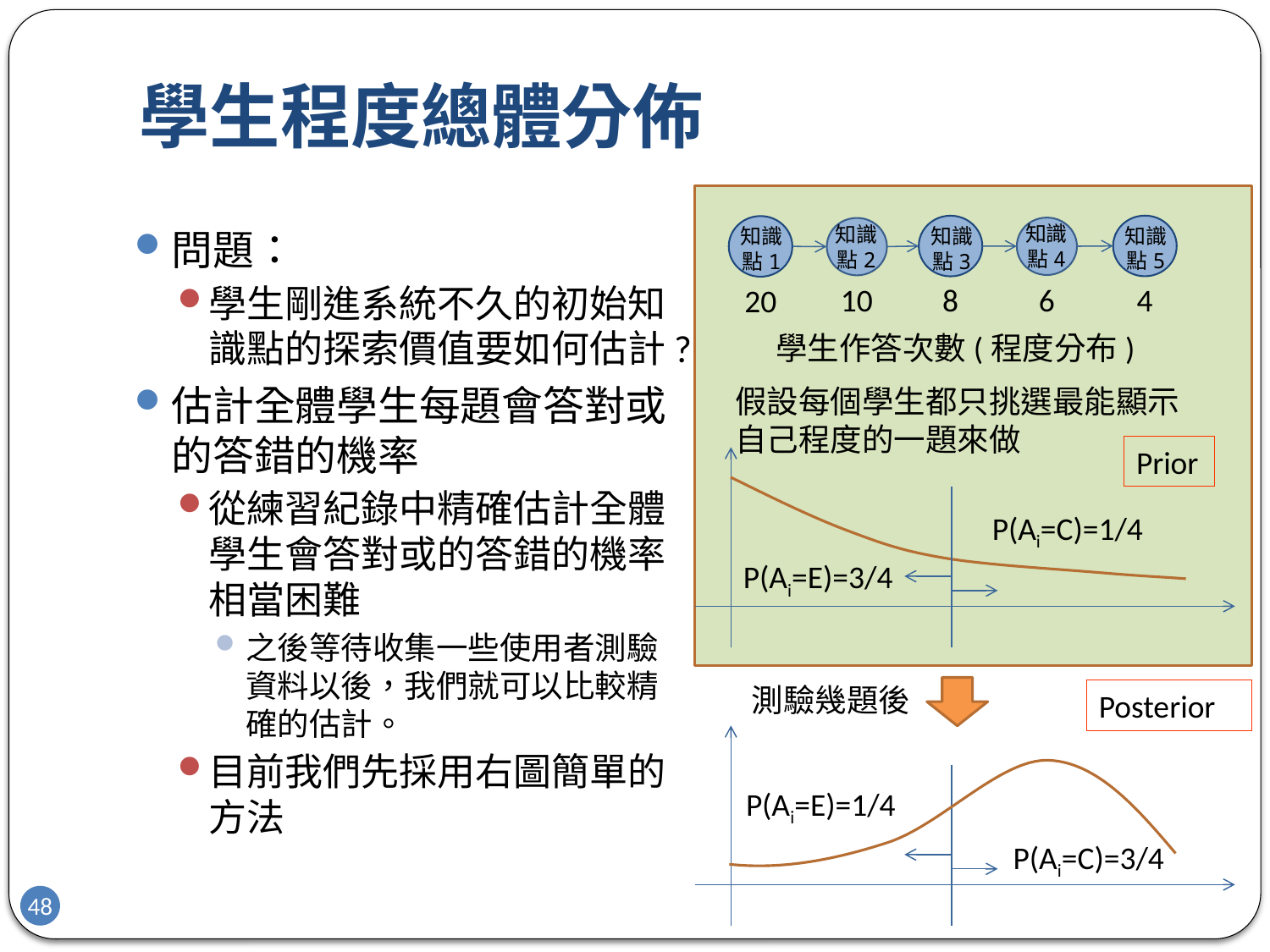

# 學生程度總體分佈

知識點4

知識點2

知識點5

知識點3

知識點1
問題：
學生剛進系統不久的初始知識點的探索價值要如何估計?
估計全體學生每題會答對或的答錯的機率
從練習紀錄中精確估計全體學生會答對或的答錯的機率相當困難
之後等待收集一些使用者測驗資料以後，我們就可以比較精確的估計。
目前我們先採用右圖簡單的方法
10
8
6
4
20
學生作答次數(程度分布)
假設每個學生都只挑選最能顯示自己程度的一題來做
Prior

P(Ai=C)=1/4
P(Ai=E)=3/4
測驗幾題後

Posterior

P(Ai=E)=1/4
P(Ai=C)=3/4
48